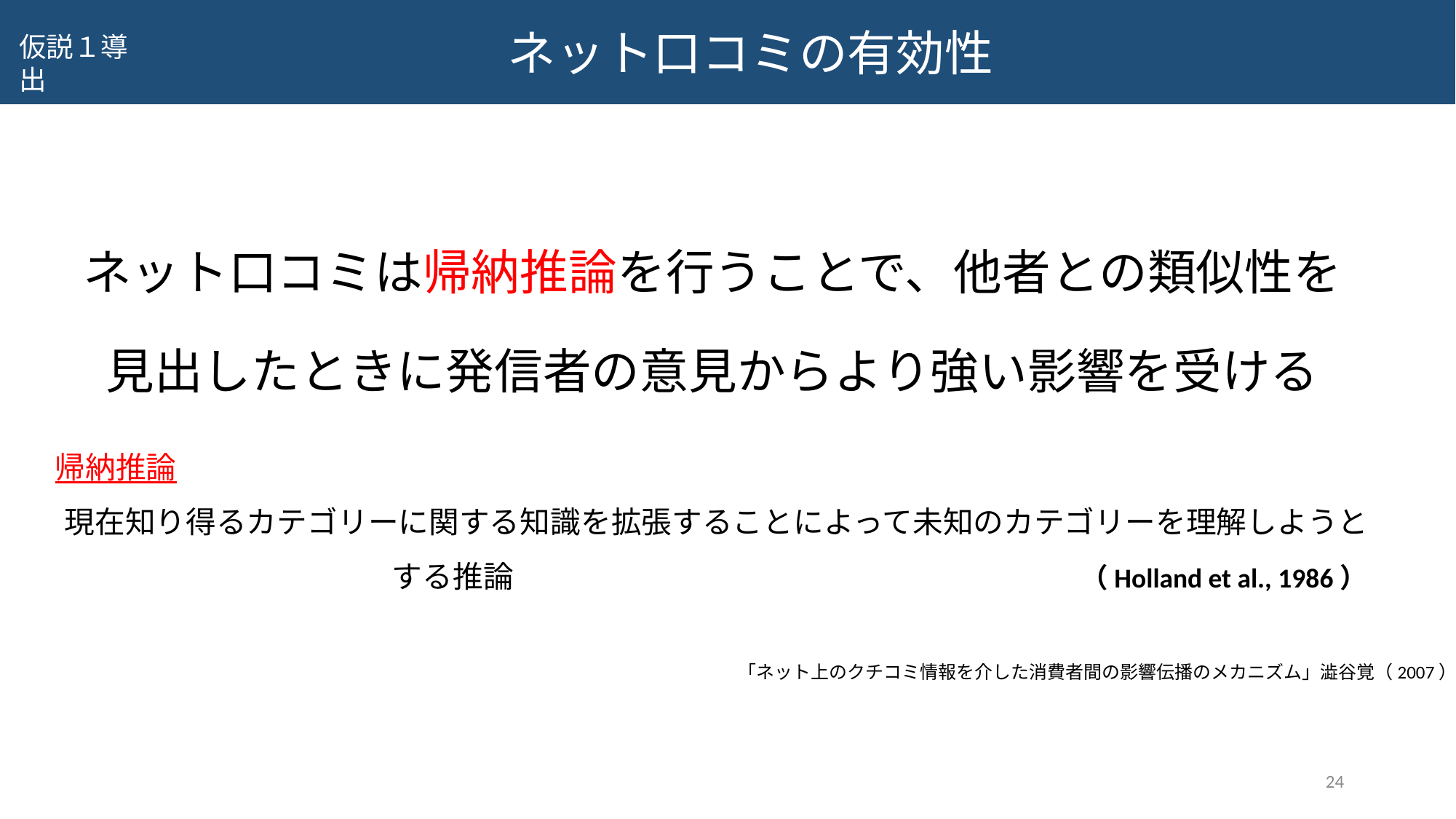

# ネット口コミの有効性
仮説１導出
ネット口コミは帰納推論を行うことで、他者との類似性を見出したときに発信者の意見からより強い影響を受ける

帰納推論
現在知り得るカテゴリーに関する知識を拡張することによって未知のカテゴリーを理解しようとする推論                                                                                  （Holland et al., 1986）
「ネット上のクチコミ情報を介した消費者間の影響伝播のメカニズム」澁谷覚（2007）
24